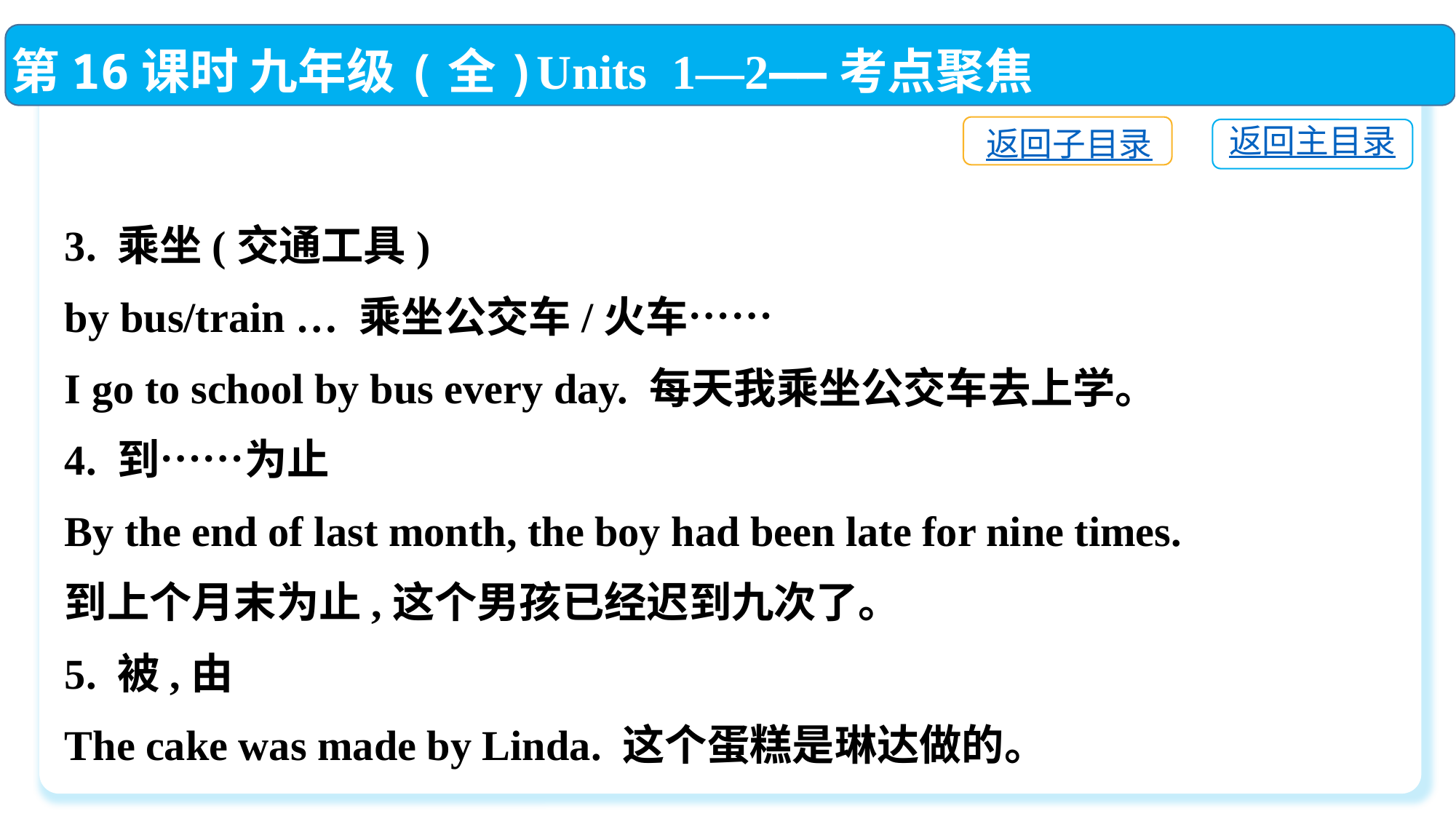

第16课时 九年级(全)Units  1—2——考点聚焦

返回子目录
返回主目录
3. 乘坐(交通工具)
by bus/train … 乘坐公交车/火车……
I go to school by bus every day. 每天我乘坐公交车去上学。
4. 到……为止
By the end of last month, the boy had been late for nine times.
到上个月末为止,这个男孩已经迟到九次了。
5. 被,由
The cake was made by Linda. 这个蛋糕是琳达做的。